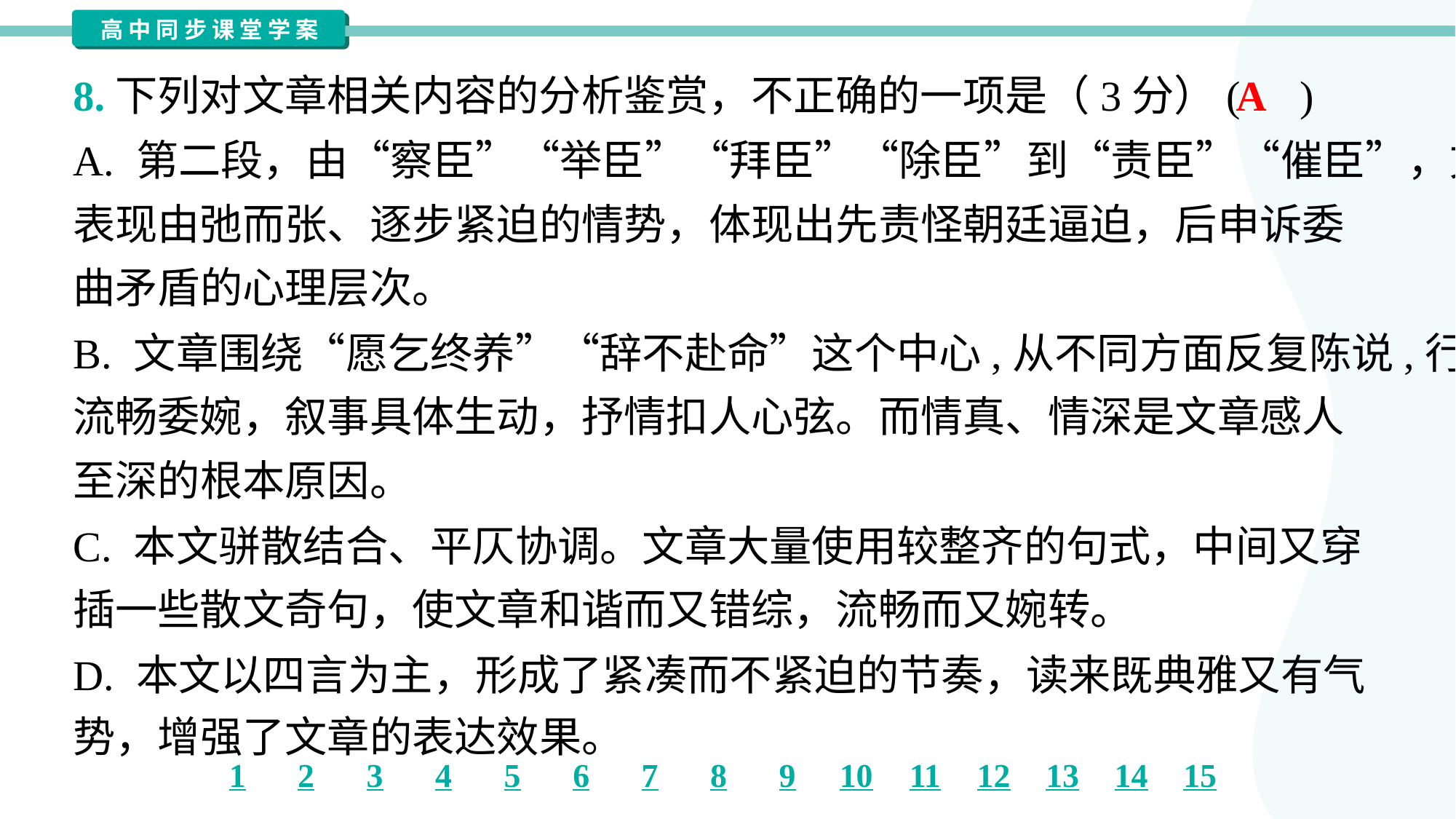

8.下列对文章相关内容的分析鉴赏，不正确的一项是（3分）(     )
A
A. 第二段，由“察臣”“举臣”“拜臣”“除臣”到“责臣”“催臣”，文法错落，
表现由弛而张、逐步紧迫的情势，体现出先责怪朝廷逼迫，后申诉委
曲矛盾的心理层次。
B. 文章围绕“愿乞终养”“辞不赴命”这个中心,从不同方面反复陈说,行文
流畅委婉，叙事具体生动，抒情扣人心弦。而情真、情深是文章感人
至深的根本原因。
C. 本文骈散结合、平仄协调。文章大量使用较整齐的句式，中间又穿
插一些散文奇句，使文章和谐而又错综，流畅而又婉转。
D. 本文以四言为主，形成了紧凑而不紧迫的节奏，读来既典雅又有气
势，增强了文章的表达效果。